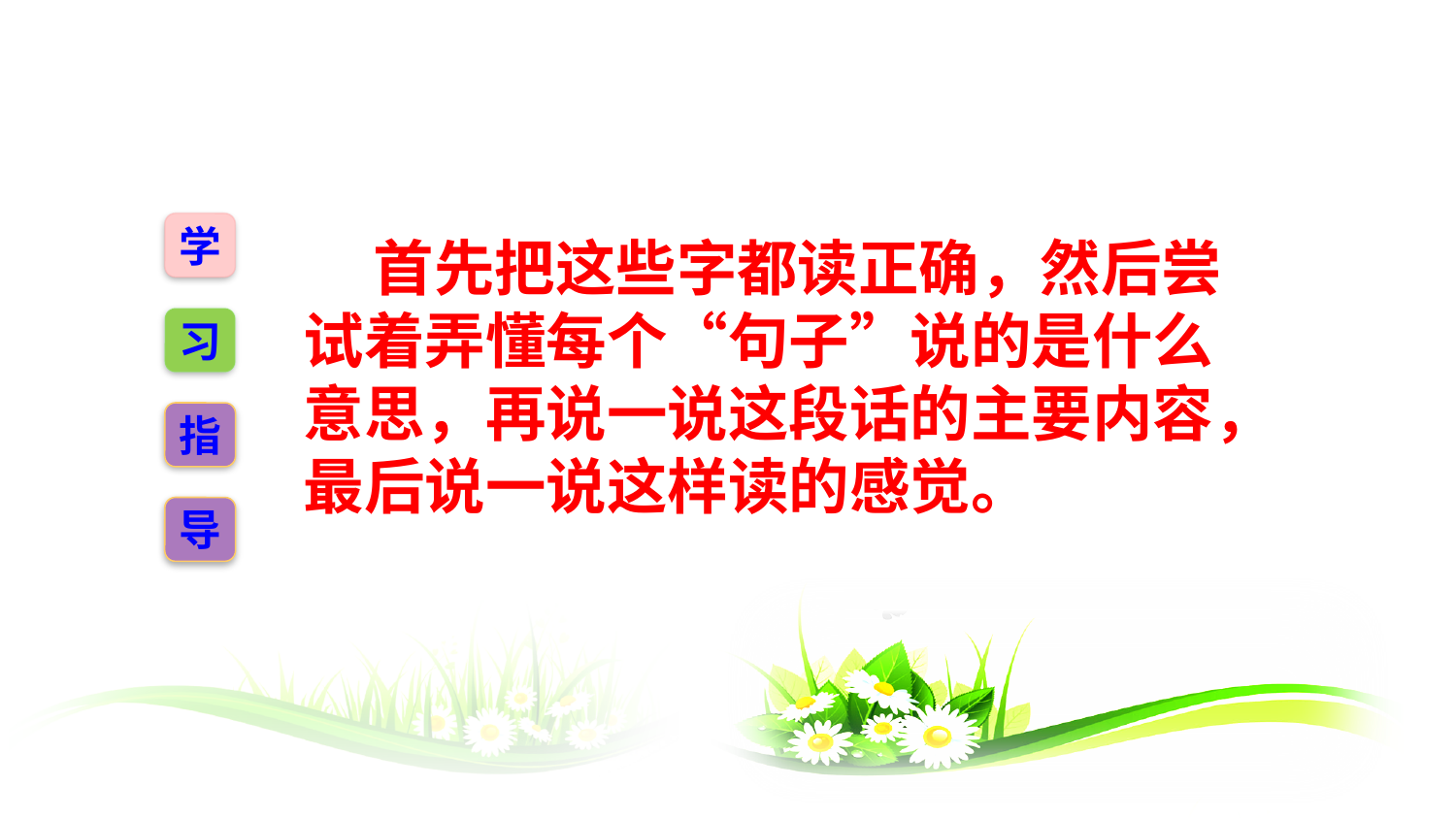

学
    首先把这些字都读正确，然后尝试着弄懂每个“句子”说的是什么意思，再说一说这段话的主要内容，最后说一说这样读的感觉。
习
指
导